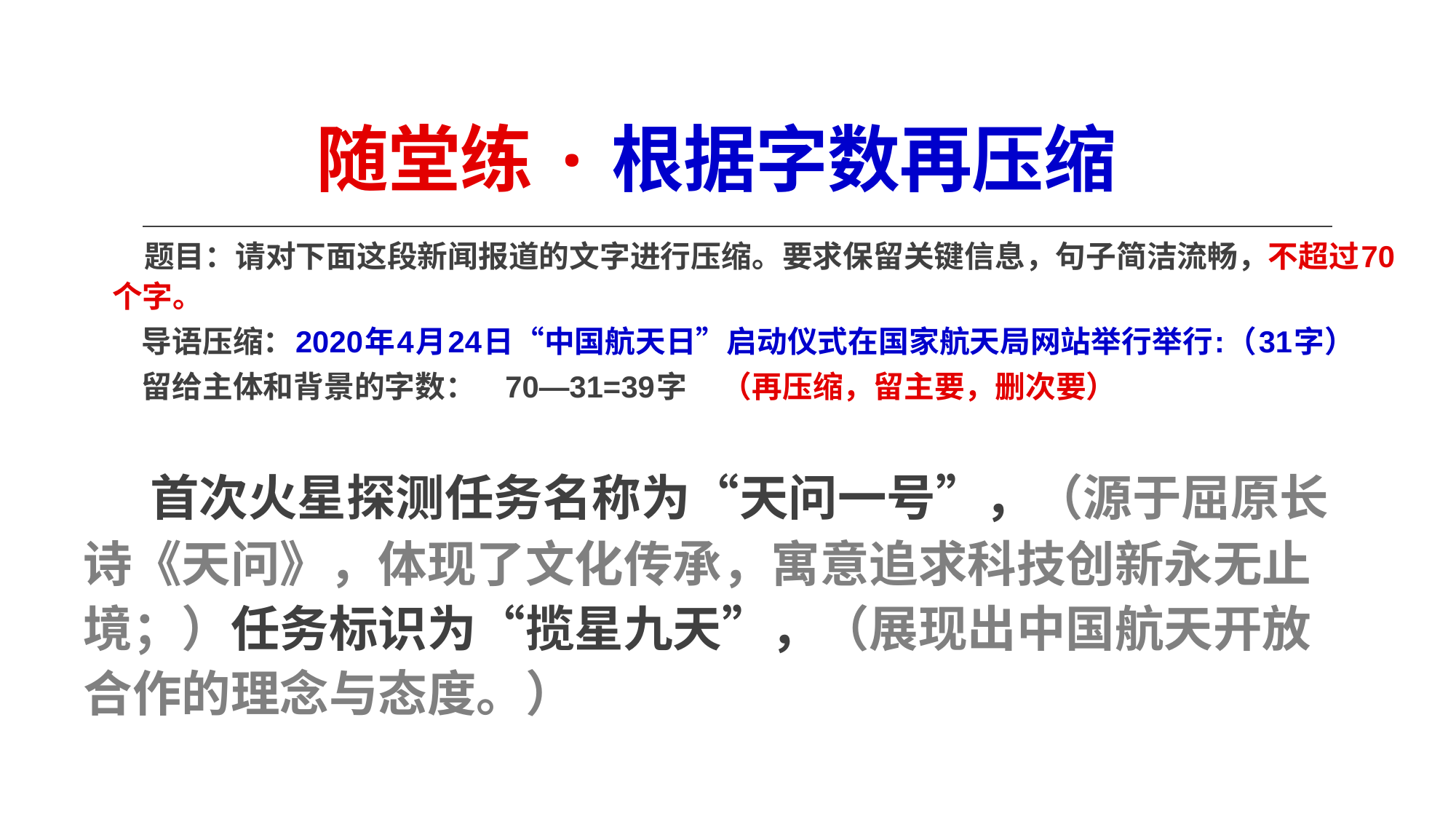

# 随堂练·根据字数再压缩
          题目：请对下面这段新闻报道的文字进行压缩。要求保留关键信息，句子简洁流畅，不超过70个字。
    导语压缩：2020年4月24日“中国航天日”启动仪式在国家航天局网站举行举行:（31字）
    留给主体和背景的字数：    70—31=39字     （再压缩，留主要，删次要）
        首次火星探测任务名称为“天问一号”，（源于屈原长诗《天问》，体现了文化传承，寓意追求科技创新永无止境；）任务标识为“揽星九天”，（展现出中国航天开放合作的理念与态度。）